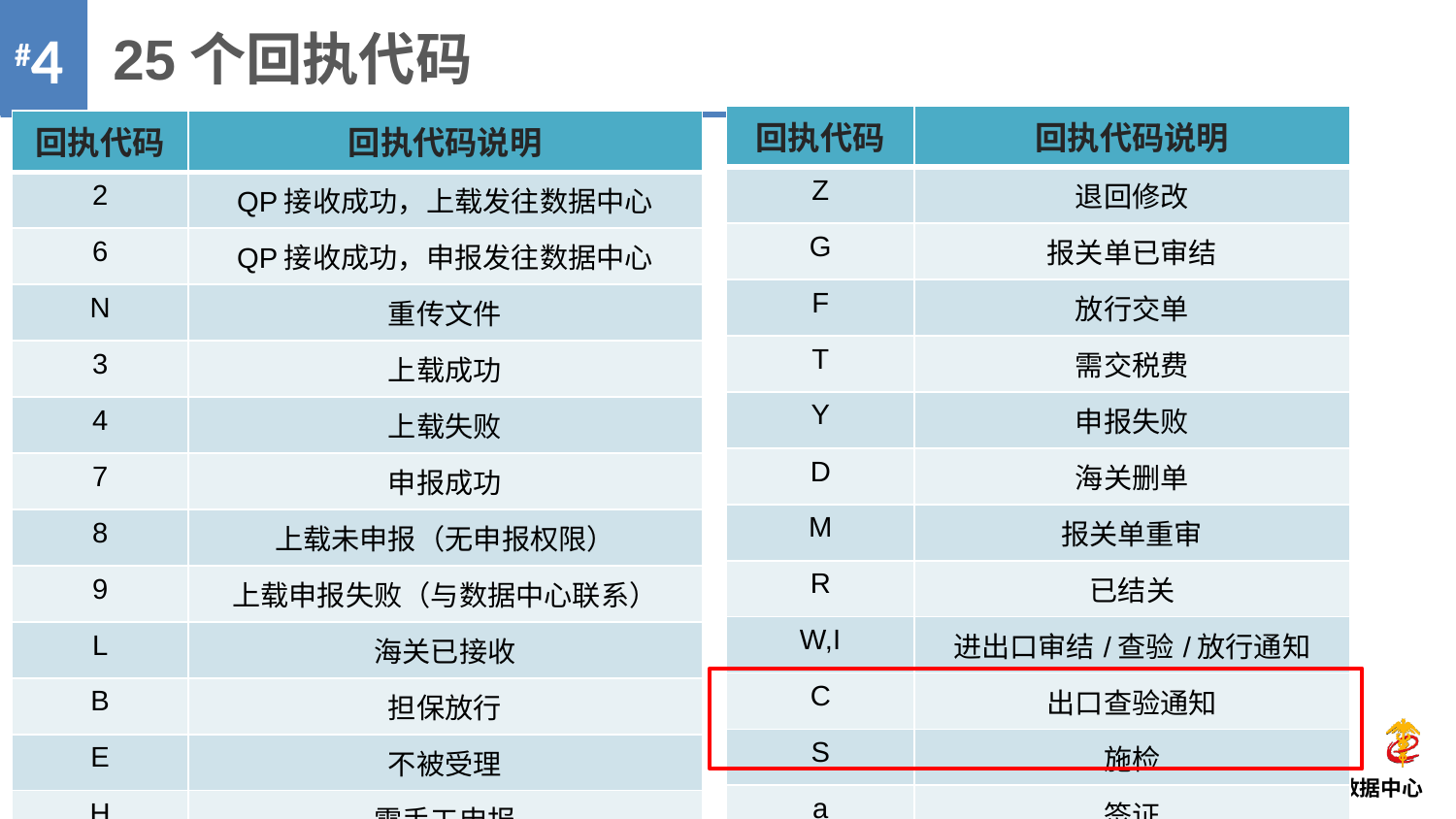

25个回执代码
| 回执代码 | 回执代码说明 |
| --- | --- |
| Z | 退回修改 |
| G | 报关单已审结 |
| F | 放行交单 |
| T | 需交税费 |
| Y | 申报失败 |
| D | 海关删单 |
| M | 报关单重审 |
| R | 已结关 |
| W,I | 进出口审结/查验/放行通知 |
| C | 出口查验通知 |
| S | 施检 |
| a | 签证 |
| 回执代码 | 回执代码说明 |
| --- | --- |
| 2 | QP接收成功，上载发往数据中心 |
| 6 | QP接收成功，申报发往数据中心 |
| N | 重传文件 |
| 3 | 上载成功 |
| 4 | 上载失败 |
| 7 | 申报成功 |
| 8 | 上载未申报（无申报权限） |
| 9 | 上载申报失败（与数据中心联系） |
| L | 海关已接收 |
| B | 担保放行 |
| E | 不被受理 |
| H | 需手工申报 |